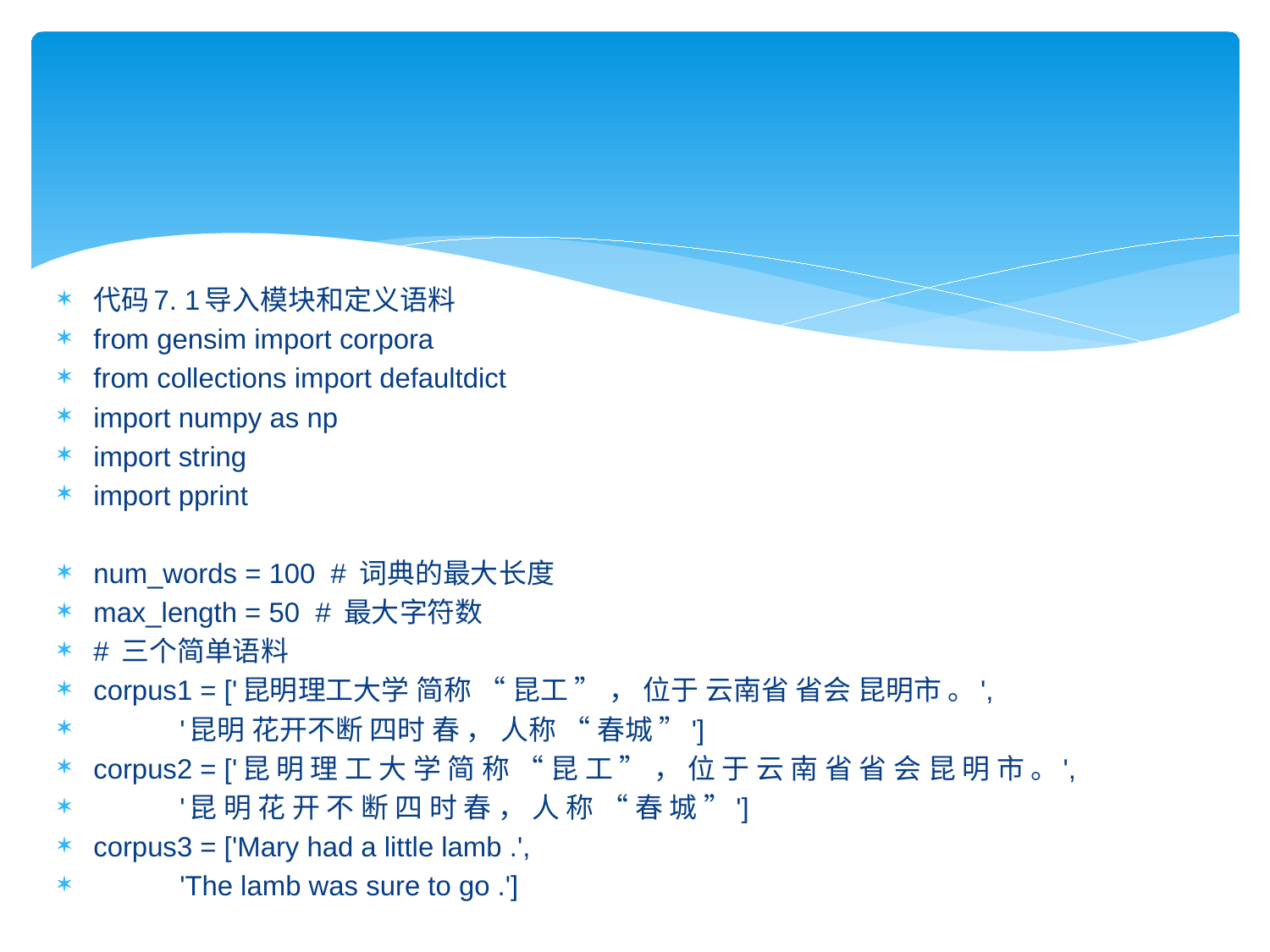

代码7. 1导入模块和定义语料
from gensim import corpora
from collections import defaultdict
import numpy as np
import string
import pprint

num_words = 100  # 词典的最大长度
max_length = 50  # 最大字符数
# 三个简单语料
corpus1 = ['昆明理工大学 简称 “ 昆工 ” ， 位于 云南省 省会 昆明市 。',
           '昆明 花开不断 四时 春 ， 人称 “ 春城 ”']
corpus2 = ['昆 明 理 工 大 学 简 称 “ 昆 工 ” ， 位 于 云 南 省 省 会 昆 明 市 。',
           '昆 明 花 开 不 断 四 时 春 ， 人 称 “ 春 城 ”']
corpus3 = ['Mary had a little lamb .',
           'The lamb was sure to go .']